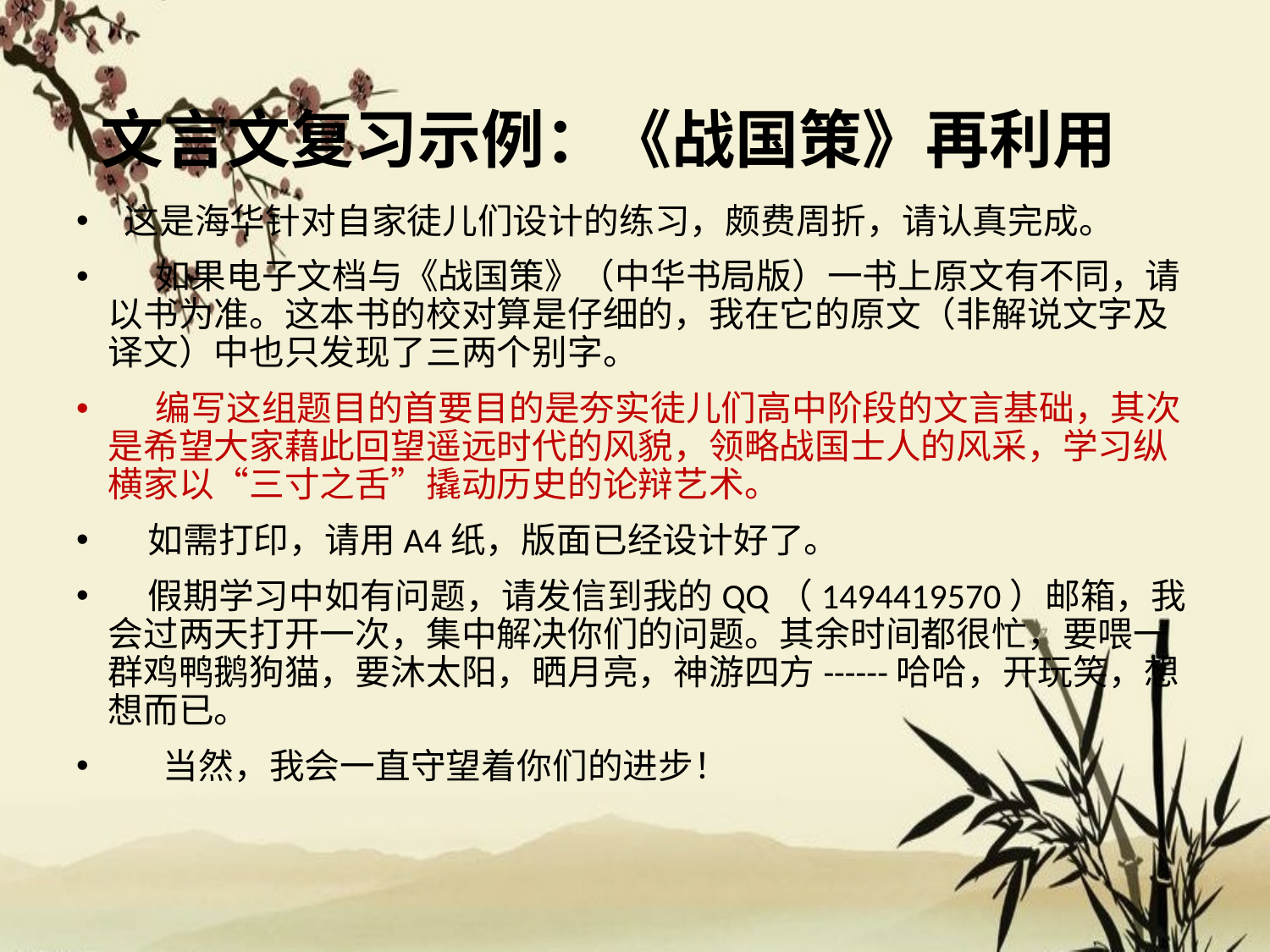

# 文言文复习示例：《战国策》再利用
 这是海华针对自家徒儿们设计的练习，颇费周折，请认真完成。
     如果电子文档与《战国策》（中华书局版）一书上原文有不同，请以书为准。这本书的校对算是仔细的，我在它的原文（非解说文字及译文）中也只发现了三两个别字。
     编写这组题目的首要目的是夯实徒儿们高中阶段的文言基础，其次是希望大家藉此回望遥远时代的风貌，领略战国士人的风采，学习纵横家以“三寸之舌”撬动历史的论辩艺术。
    如需打印，请用A4纸，版面已经设计好了。
    假期学习中如有问题，请发信到我的QQ（1494419570）邮箱，我会过两天打开一次，集中解决你们的问题。其余时间都很忙，要喂一群鸡鸭鹅狗猫，要沐太阳，晒月亮，神游四方------哈哈，开玩笑，想想而已。
      当然，我会一直守望着你们的进步！